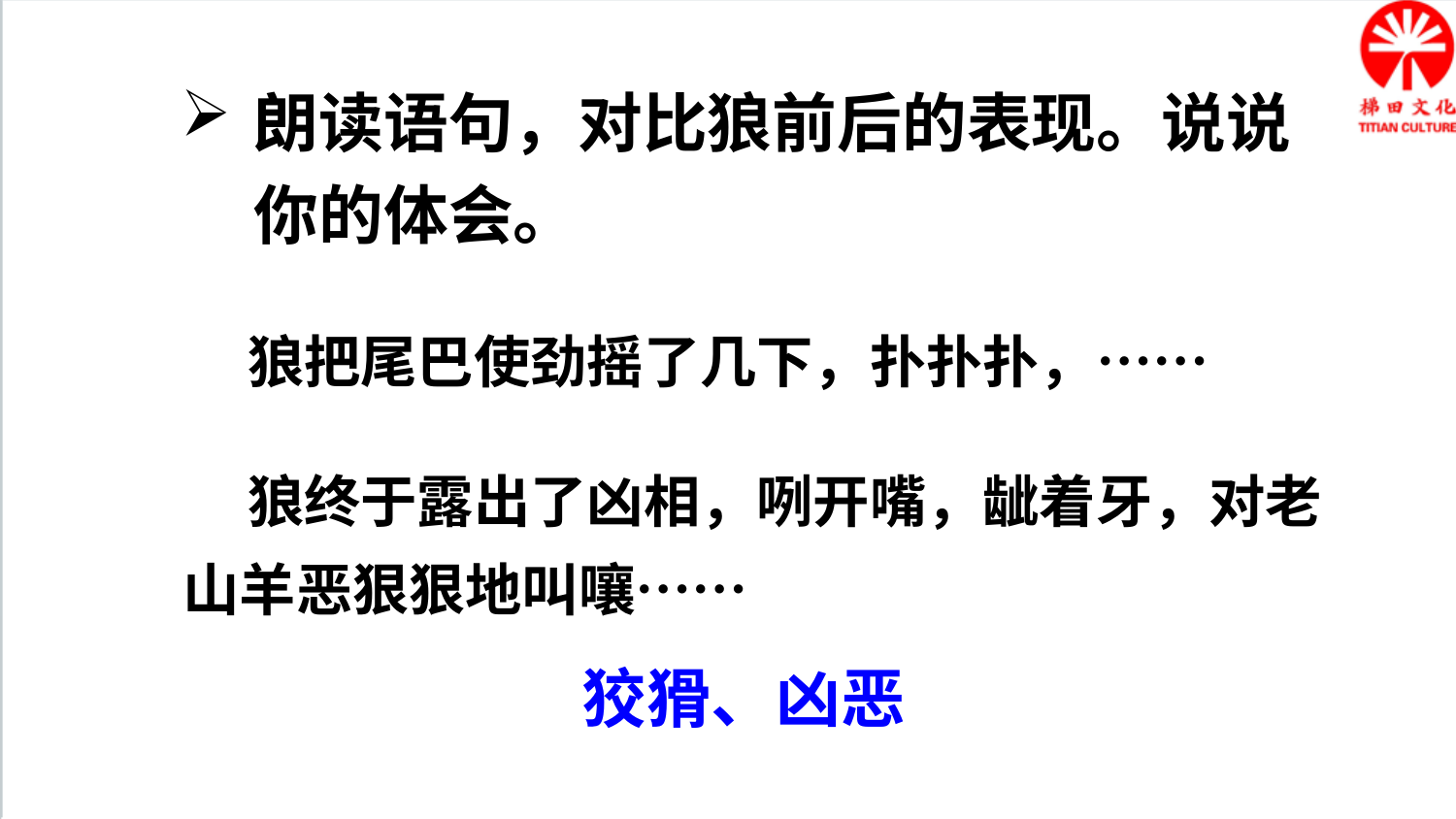

朗读语句，对比狼前后的表现。说说你的体会。
    狼把尾巴使劲摇了几下，扑扑扑，……
    狼终于露出了凶相，咧开嘴，龇着牙，对老山羊恶狠狠地叫嚷……
狡猾、凶恶